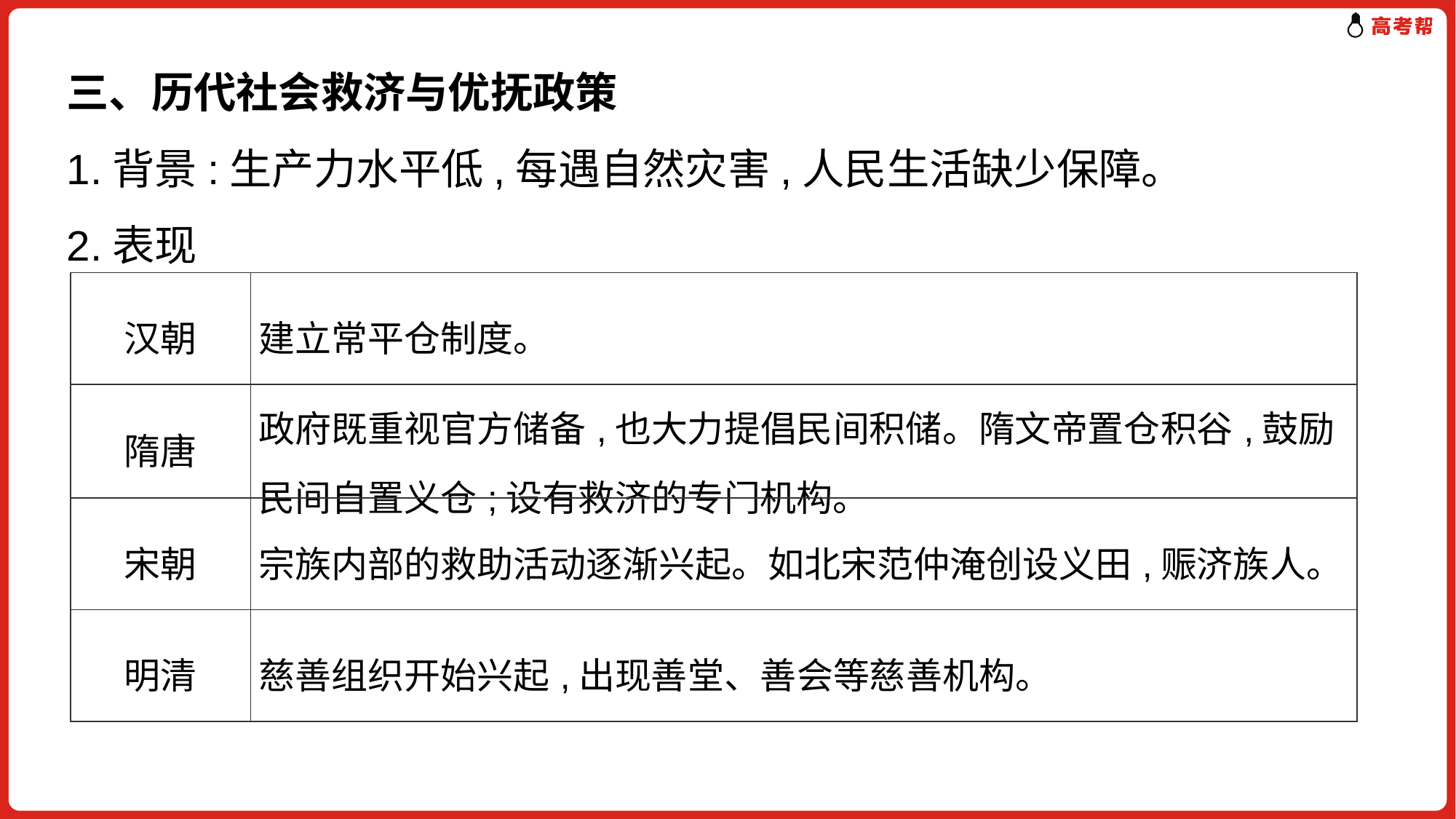

三、历代社会救济与优抚政策
1.背景:生产力水平低,每遇自然灾害,人民生活缺少保障。
2.表现

| 汉朝 | 建立常平仓制度。 |
| --- | --- |
| 隋唐 | 政府既重视官方储备,也大力提倡民间积储。隋文帝置仓积谷,鼓励民间自置义仓;设有救济的专门机构。 |
| 宋朝 | 宗族内部的救助活动逐渐兴起。如北宋范仲淹创设义田,赈济族人。 |
| 明清 | 慈善组织开始兴起,出现善堂、善会等慈善机构。 |